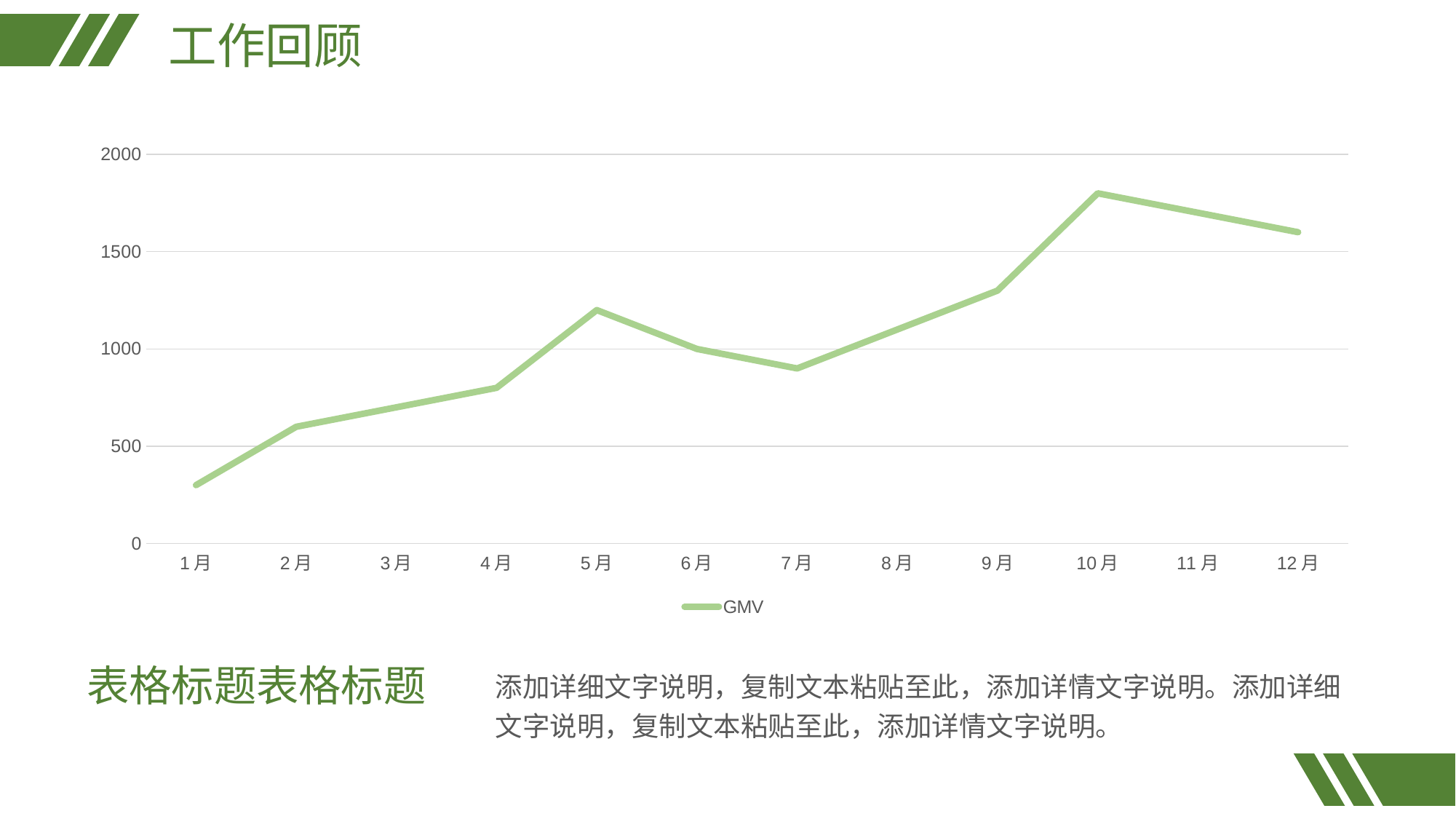

工作回顾

### Chart

| Category | GMV |
|---|---|
| 1月 | 300.0 |
| 2月 | 600.0 |
| 3月 | 700.0 |
| 4月 | 800.0 |
| 5月 | 1200.0 |
| 6月 | 1000.0 |
| 7月 | 900.0 |
| 8月 | 1100.0 |
| 9月 | 1300.0 |
| 10月 | 1800.0 |
| 11月 | 1700.0 |
| 12月 | 1600.0 |
表格标题表格标题
添加详细文字说明，复制文本粘贴至此，添加详情文字说明。添加详细文字说明，复制文本粘贴至此，添加详情文字说明。